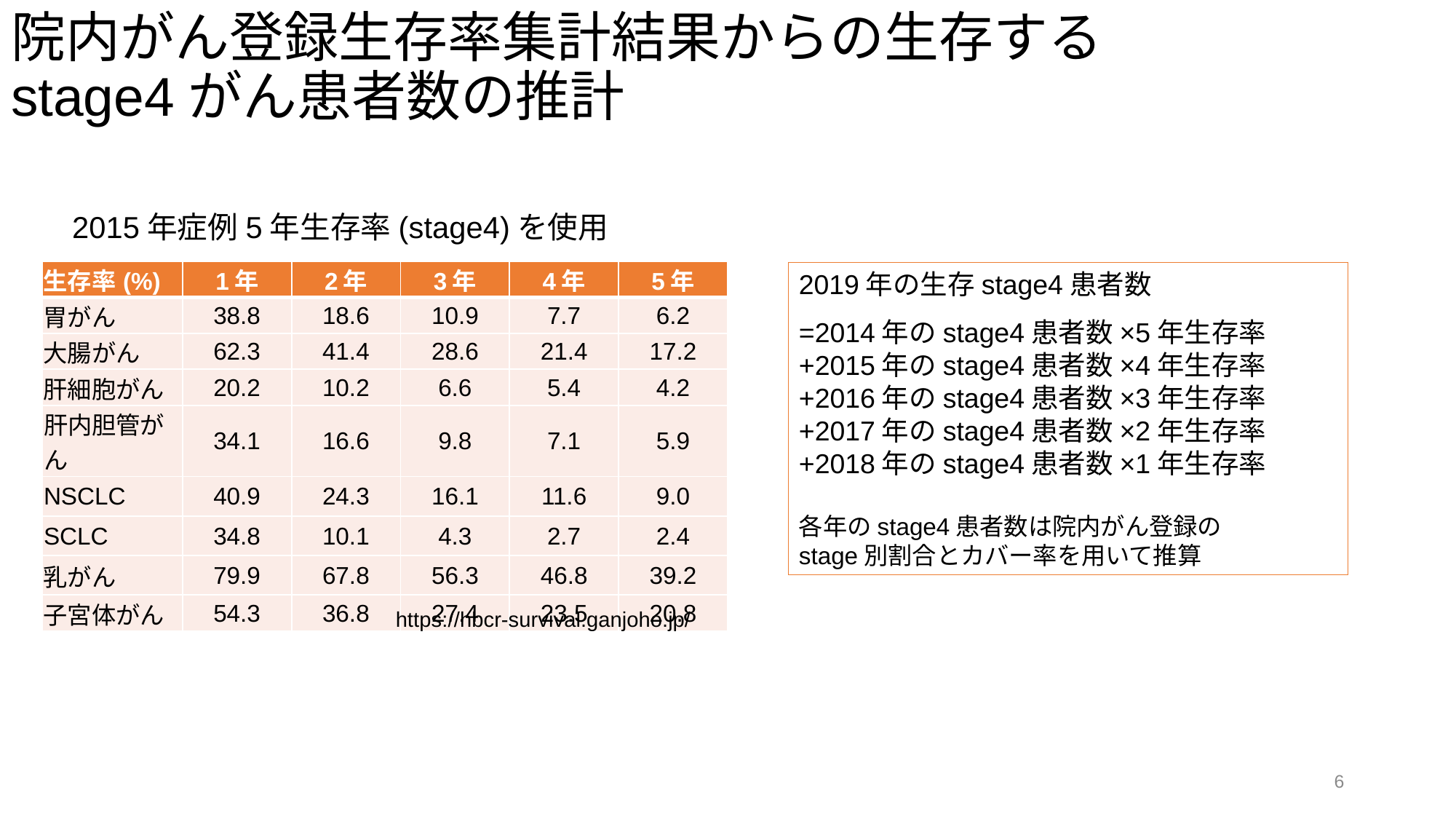

# 院内がん登録生存率集計結果からの生存する stage4がん患者数の推計
2015年症例5年生存率(stage4)を使用
| 生存率(%) | 1年 | 2年 | 3年 | 4年 | 5年 |
| --- | --- | --- | --- | --- | --- |
| 胃がん | 38.8 | 18.6 | 10.9 | 7.7 | 6.2 |
| 大腸がん | 62.3 | 41.4 | 28.6 | 21.4 | 17.2 |
| 肝細胞がん | 20.2 | 10.2 | 6.6 | 5.4 | 4.2 |
| 肝内胆管がん | 34.1 | 16.6 | 9.8 | 7.1 | 5.9 |
| NSCLC | 40.9 | 24.3 | 16.1 | 11.6 | 9.0 |
| SCLC | 34.8 | 10.1 | 4.3 | 2.7 | 2.4 |
| 乳がん | 79.9 | 67.8 | 56.3 | 46.8 | 39.2 |
| 子宮体がん | 54.3 | 36.8 | 27.4 | 23.5 | 20.8 |
2019年の生存stage4患者数

=2014年のstage4患者数×5年生存率
+2015年のstage4患者数×4年生存率
+2016年のstage4患者数×3年生存率
+2017年のstage4患者数×2年生存率
+2018年のstage4患者数×1年生存率

各年のstage4患者数は院内がん登録の
stage別割合とカバー率を用いて推算
https://hbcr-survival.ganjoho.jp/
6